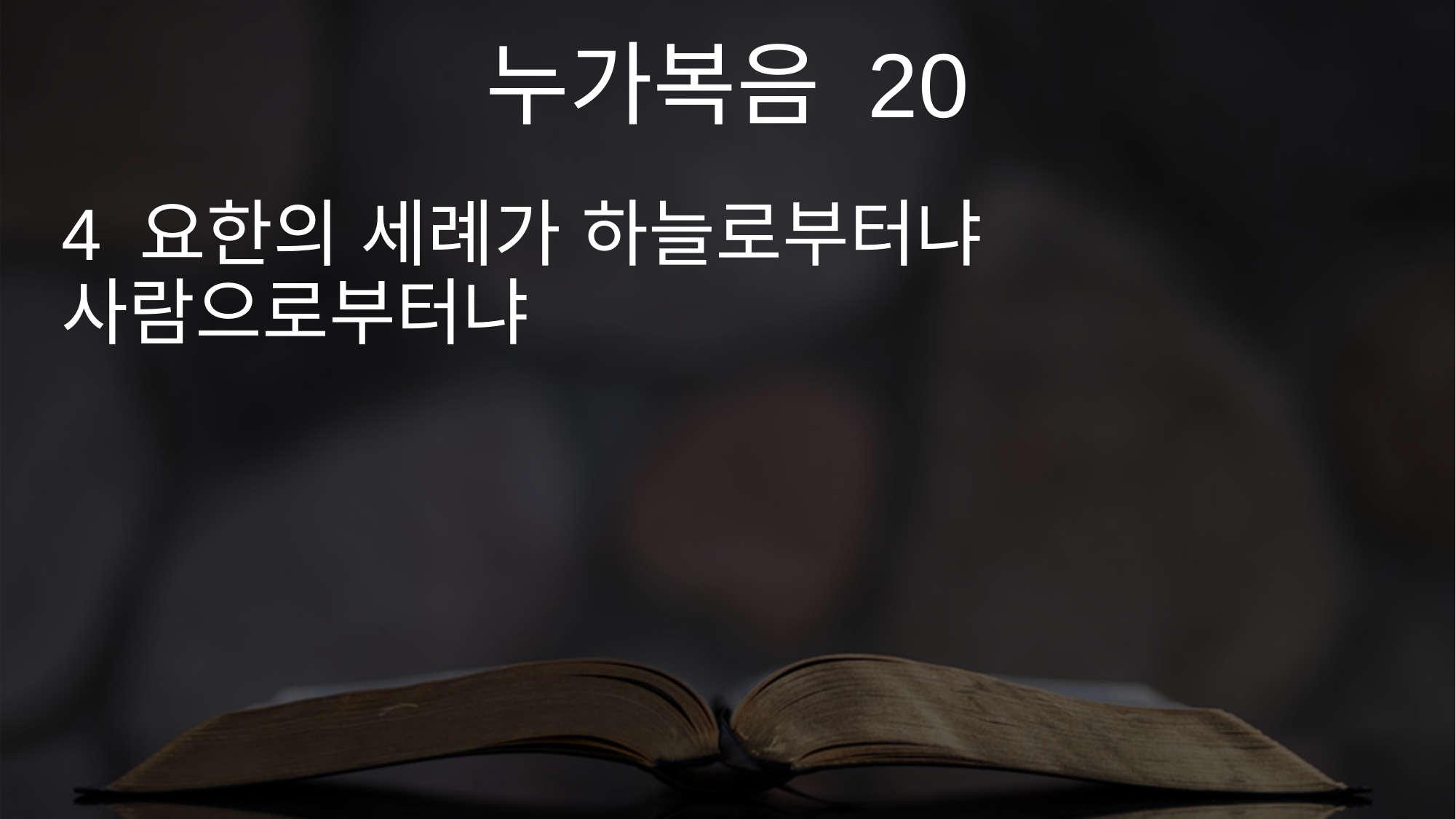

누가복음 20
4 요한의 세례가 하늘로부터냐 사람으로부터냐